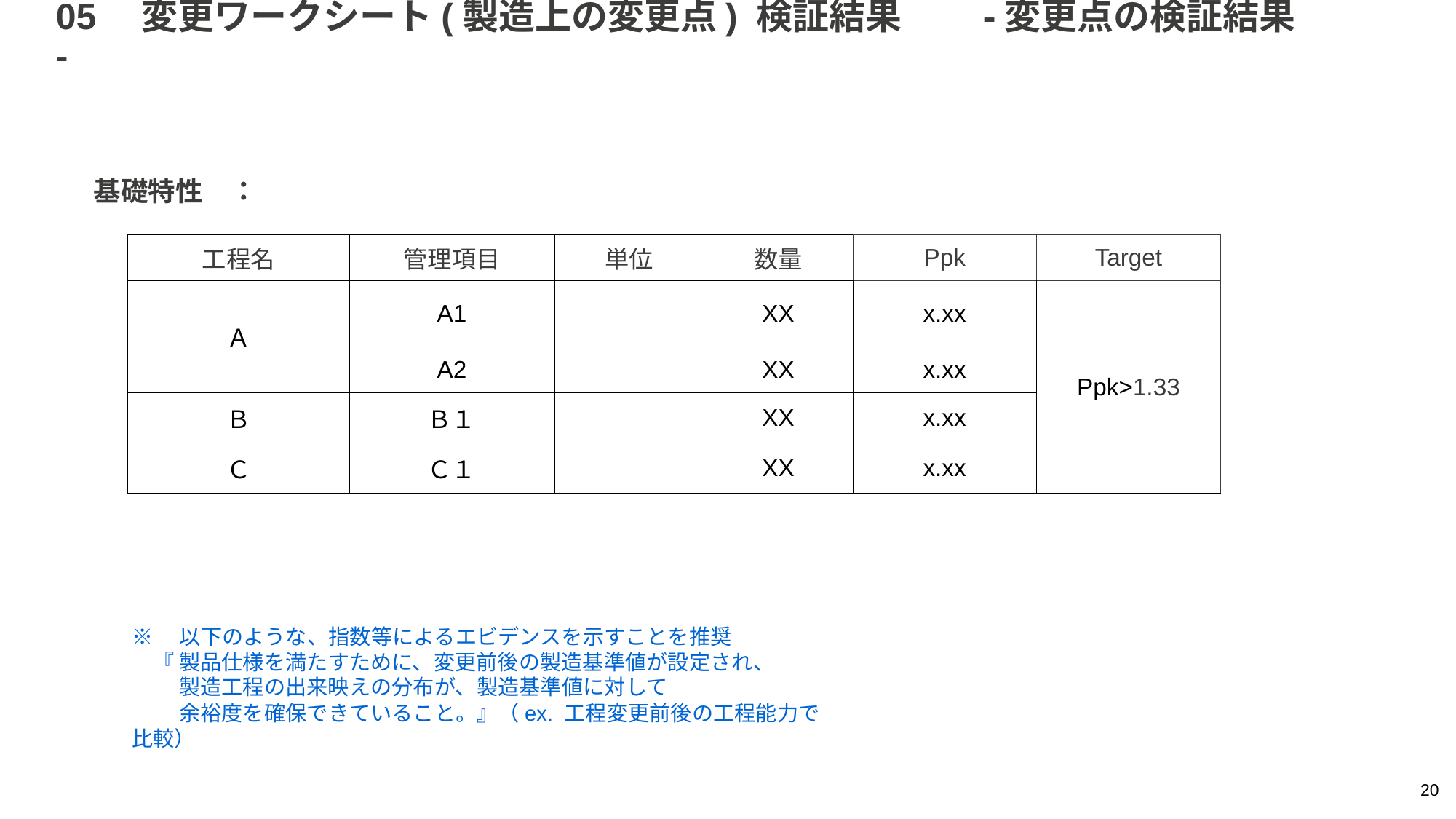

# 05　変更ワークシート(製造上の変更点) 検証結果　　-変更点の検証結果-
基礎特性　：
| 工程名 | 管理項目 | 単位 | 数量 | Ppk | Target |
| --- | --- | --- | --- | --- | --- |
| Ａ | A1 |  | XX | x.xx | Ppk>1.33 |
|  | A2 |  | XX | x.xx |  |
| Ｂ | Ｂ１ |  | XX | x.xx |  |
| Ｃ | Ｃ１ |  | XX | x.xx |  |
※　以下のような、指数等によるエビデンスを示すことを推奨
　『 製品仕様を満たすために、変更前後の製造基準値が設定され、
　　 製造工程の出来映えの分布が、製造基準値に対して
　　 余裕度を確保できていること。』（ex. 工程変更前後の工程能力で比較）